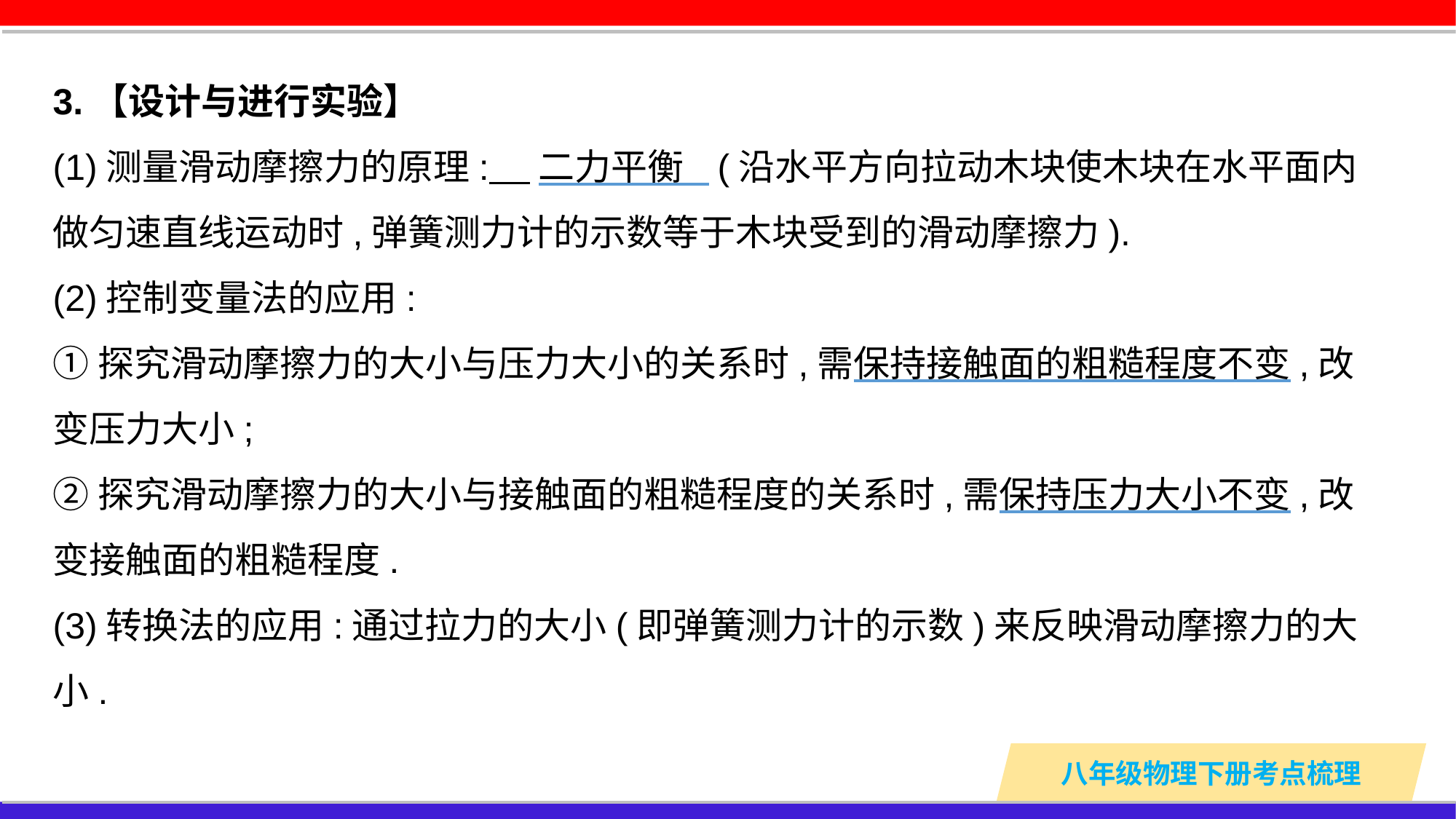

3.【设计与进行实验】
(1)测量滑动摩擦力的原理:    二力平衡   (沿水平方向拉动木块使木块在水平面内做匀速直线运动时,弹簧测力计的示数等于木块受到的滑动摩擦力).
(2)控制变量法的应用:
①探究滑动摩擦力的大小与压力大小的关系时,需保持接触面的粗糙程度不变,改变压力大小;
②探究滑动摩擦力的大小与接触面的粗糙程度的关系时,需保持压力大小不变,改变接触面的粗糙程度.
(3)转换法的应用:通过拉力的大小(即弹簧测力计的示数)来反映滑动摩擦力的大小.